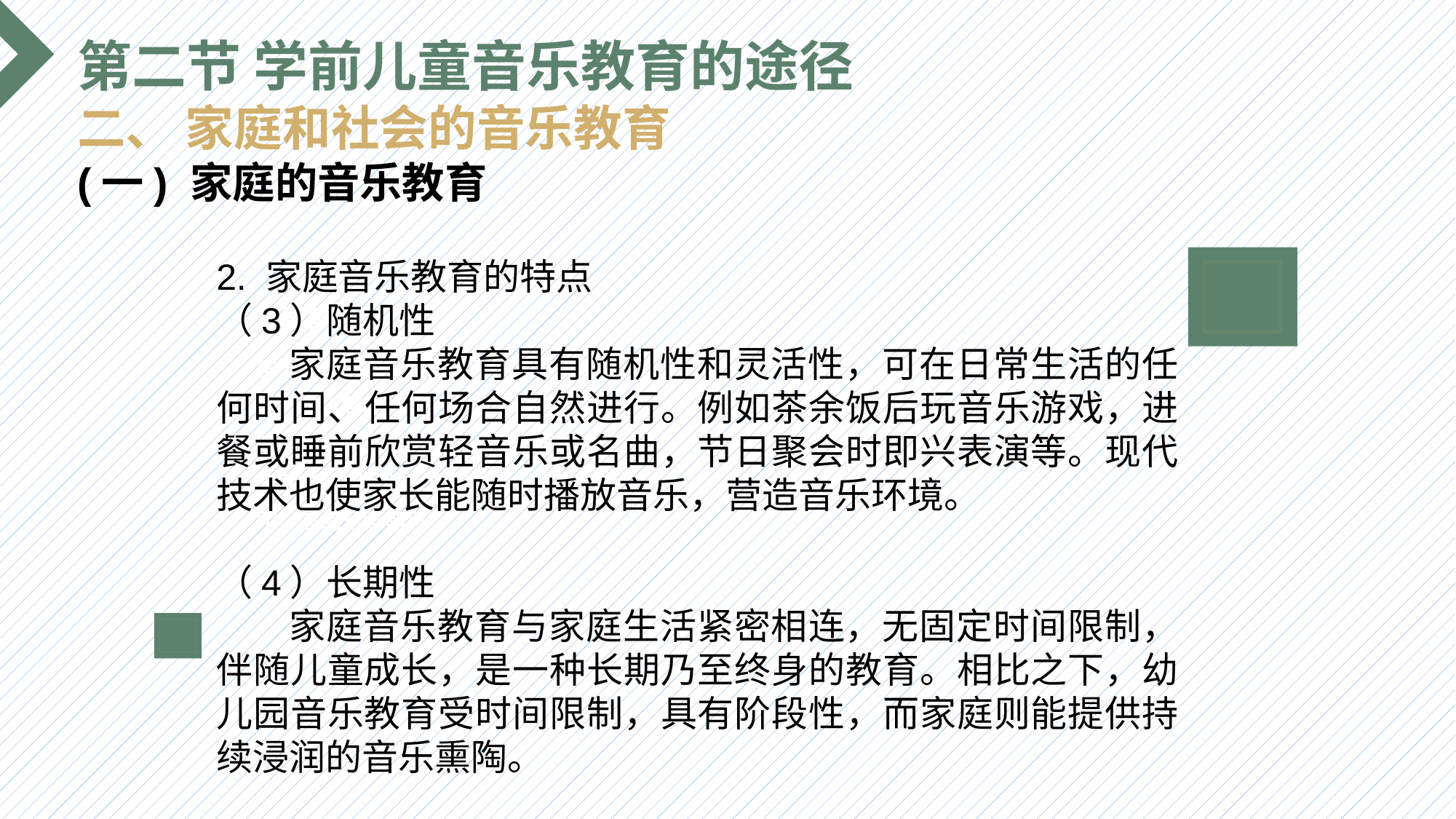

第二节 学前儿童音乐教育的途径
二、 家庭和社会的音乐教育
(一) 家庭的音乐教育

2. 家庭音乐教育的特点
（3）随机性
 家庭音乐教育具有随机性和灵活性，可在日常生活的任何时间、任何场合自然进行。例如茶余饭后玩音乐游戏，进餐或睡前欣赏轻音乐或名曲，节日聚会时即兴表演等。现代技术也使家长能随时播放音乐，营造音乐环境。

（4）长期性
 家庭音乐教育与家庭生活紧密相连，无固定时间限制，伴随儿童成长，是一种长期乃至终身的教育。相比之下，幼儿园音乐教育受时间限制，具有阶段性，而家庭则能提供持续浸润的音乐熏陶。

选题背景
输入您的内容，请简要说明，言简意赅即可输入您的内容，请简要说明，言简意赅即可输入您的内容，请简要说明，言简意赅即可输入您的内容，请简要说明，言简意赅即可